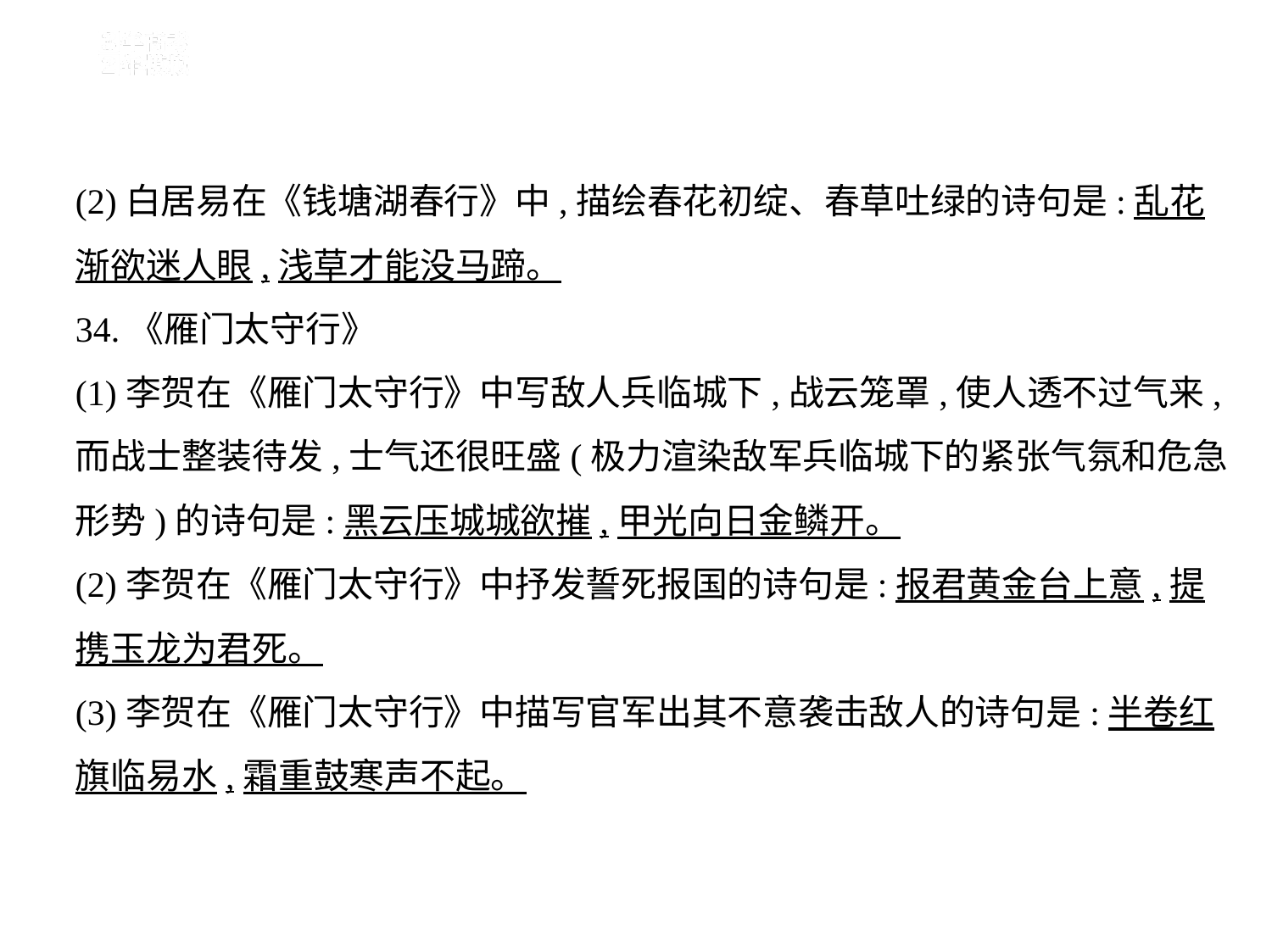

(2)白居易在《钱塘湖春行》中,描绘春花初绽、春草吐绿的诗句是:乱花
渐欲迷人眼,浅草才能没马蹄。
34.《雁门太守行》
(1)李贺在《雁门太守行》中写敌人兵临城下,战云笼罩,使人透不过气来,
而战士整装待发,士气还很旺盛(极力渲染敌军兵临城下的紧张气氛和危急
形势)的诗句是:黑云压城城欲摧,甲光向日金鳞开。
(2)李贺在《雁门太守行》中抒发誓死报国的诗句是:报君黄金台上意,提
携玉龙为君死。
(3)李贺在《雁门太守行》中描写官军出其不意袭击敌人的诗句是:半卷红
旗临易水,霜重鼓寒声不起。